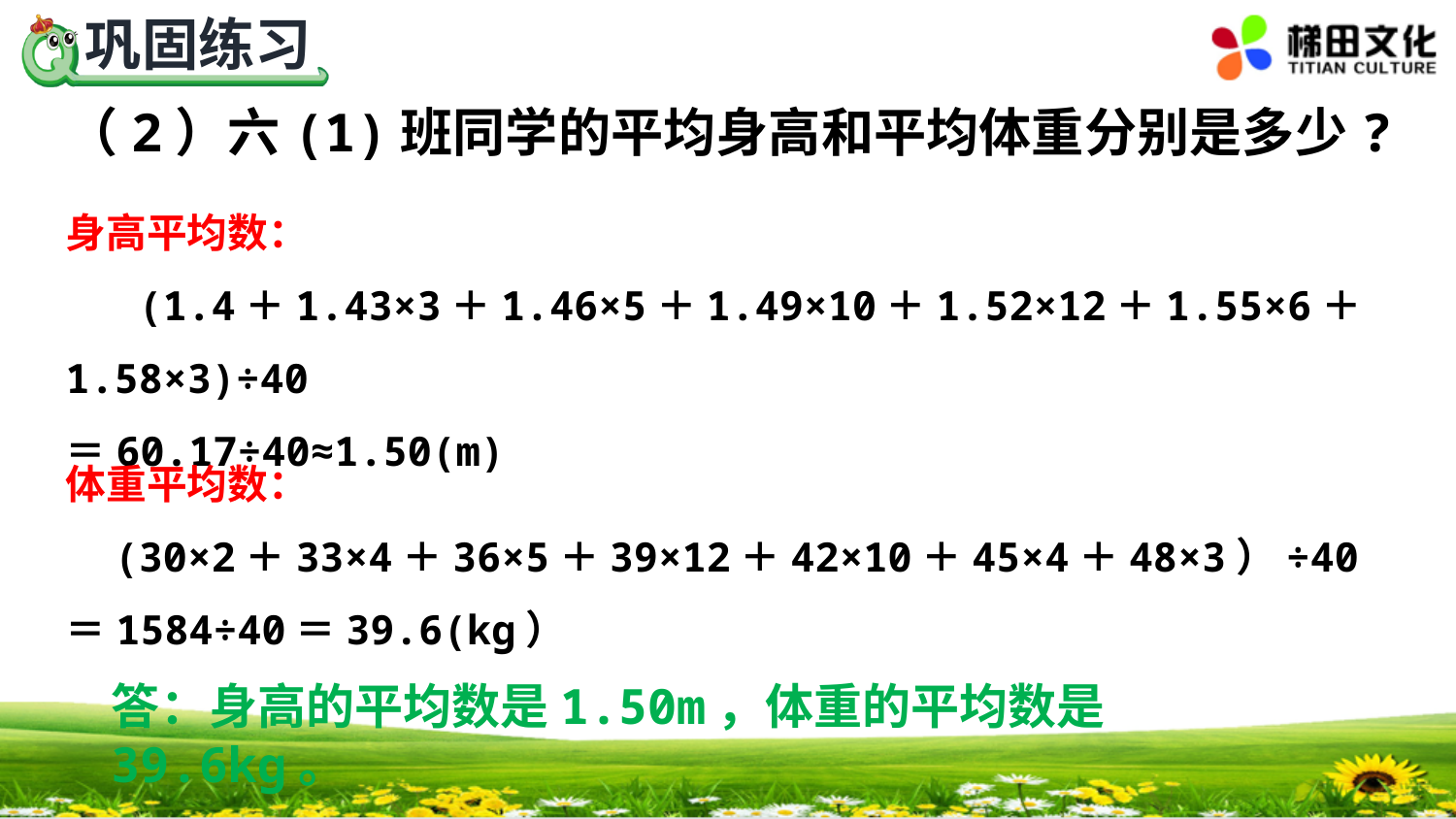

（2）六(1)班同学的平均身高和平均体重分别是多少?
身高平均数：
   (1.4＋1.43×3＋1.46×5＋1.49×10＋1.52×12＋1.55×6＋1.58×3)÷40
＝60.17÷40≈1.50(m)
体重平均数：
  (30×2＋33×4＋36×5＋39×12＋42×10＋45×4＋48×3）÷40
＝1584÷40＝39.6(kg）
答：身高的平均数是1.50m，体重的平均数是39.6kg。